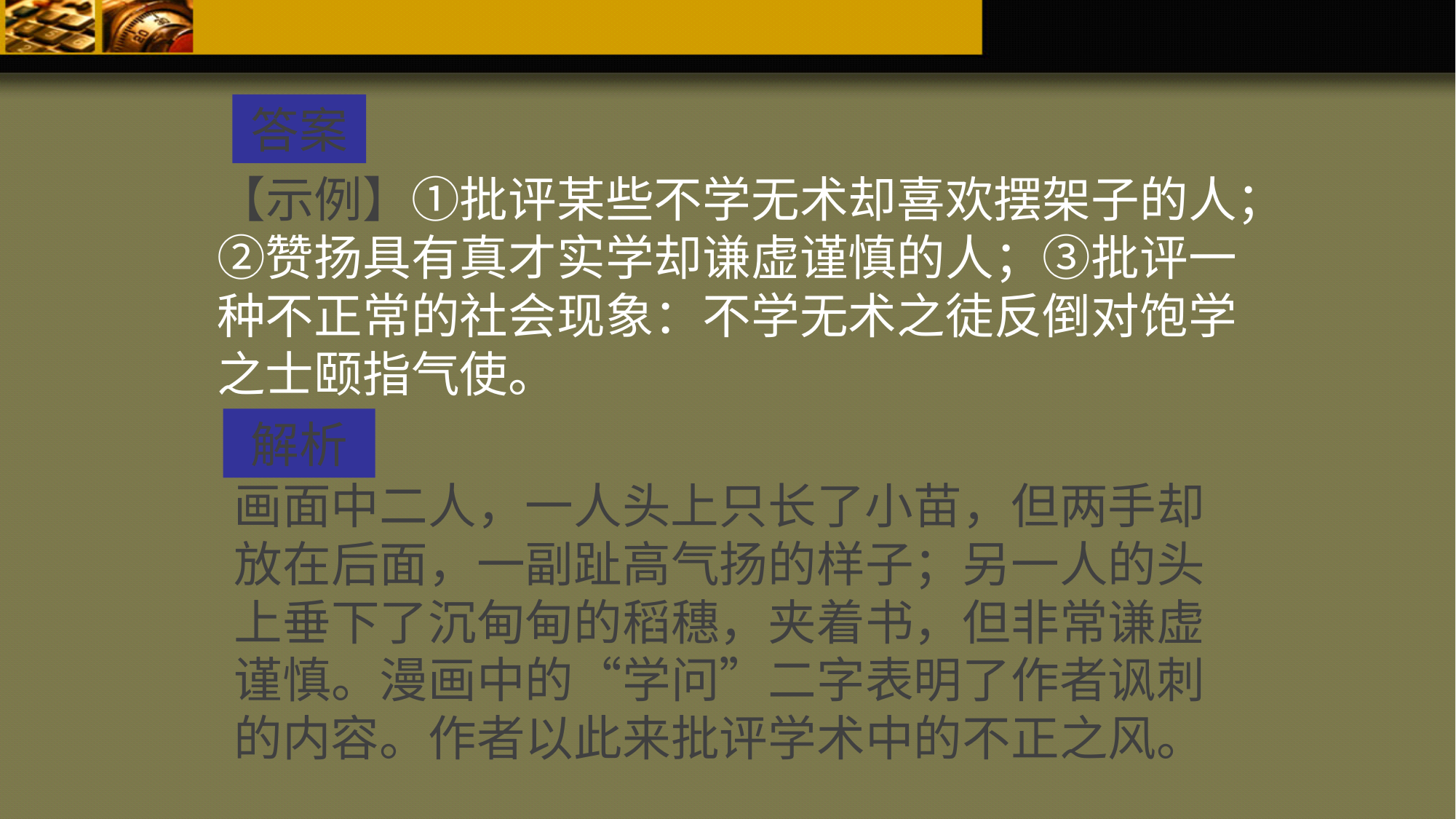

答案
【示例】①批评某些不学无术却喜欢摆架子的人；②赞扬具有真才实学却谦虚谨慎的人；③批评一种不正常的社会现象：不学无术之徒反倒对饱学之士颐指气使。
解析
画面中二人，一人头上只长了小苗，但两手却放在后面，一副趾高气扬的样子；另一人的头上垂下了沉甸甸的稻穗，夹着书，但非常谦虚谨慎。漫画中的“学问”二字表明了作者讽刺的内容。作者以此来批评学术中的不正之风。